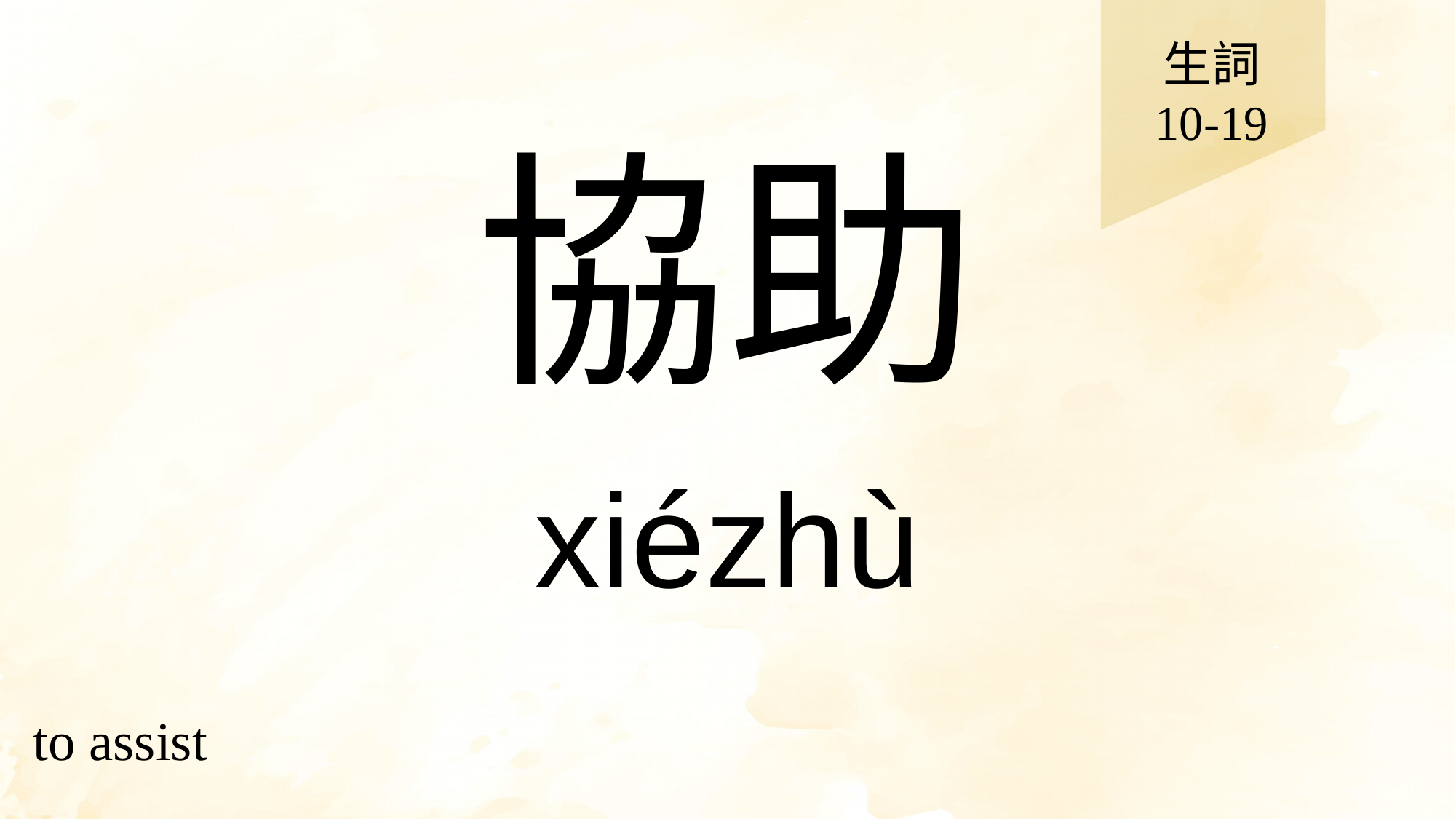

生詞
10-19
# 協助
xiézhù
to assist